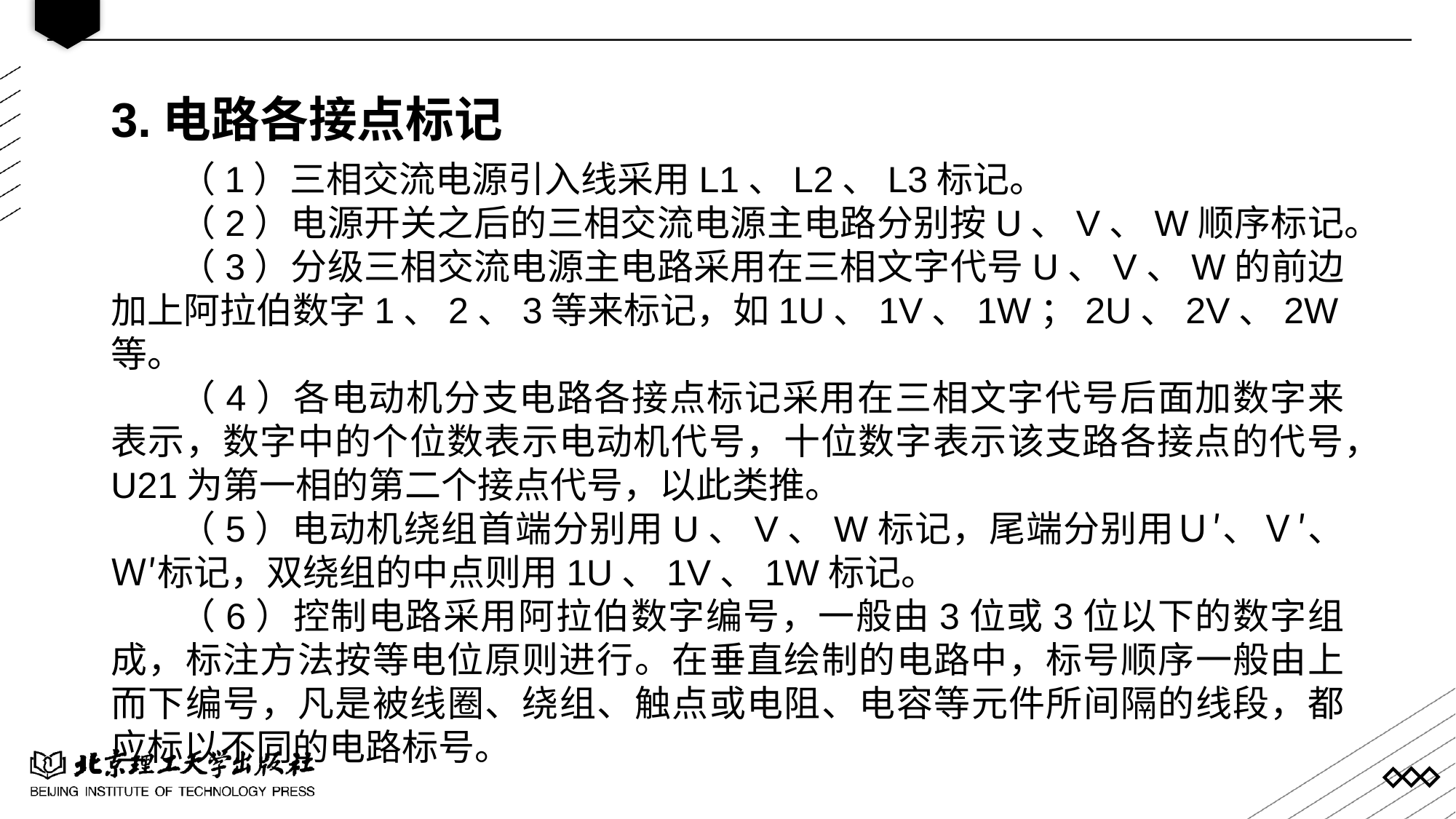

3.电路各接点标记
（1）三相交流电源引入线采用L1、L2、L3标记。
（2）电源开关之后的三相交流电源主电路分别按U、V、W顺序标记。
（3）分级三相交流电源主电路采用在三相文字代号U、V、W的前边加上阿拉伯数字1、2、3等来标记，如1U、1V、1W；2U、2V、2W等。
（4）各电动机分支电路各接点标记采用在三相文字代号后面加数字来表示，数字中的个位数表示电动机代号，十位数字表示该支路各接点的代号，U21为第一相的第二个接点代号，以此类推。
（5）电动机绕组首端分别用U、V、W标记，尾端分别用Ｕ′、Ｖ′、Ｗ′标记，双绕组的中点则用1U、1V、1W标记。
（6）控制电路采用阿拉伯数字编号，一般由3位或3位以下的数字组成，标注方法按等电位原则进行。在垂直绘制的电路中，标号顺序一般由上而下编号，凡是被线圈、绕组、触点或电阻、电容等元件所间隔的线段，都应标以不同的电路标号。